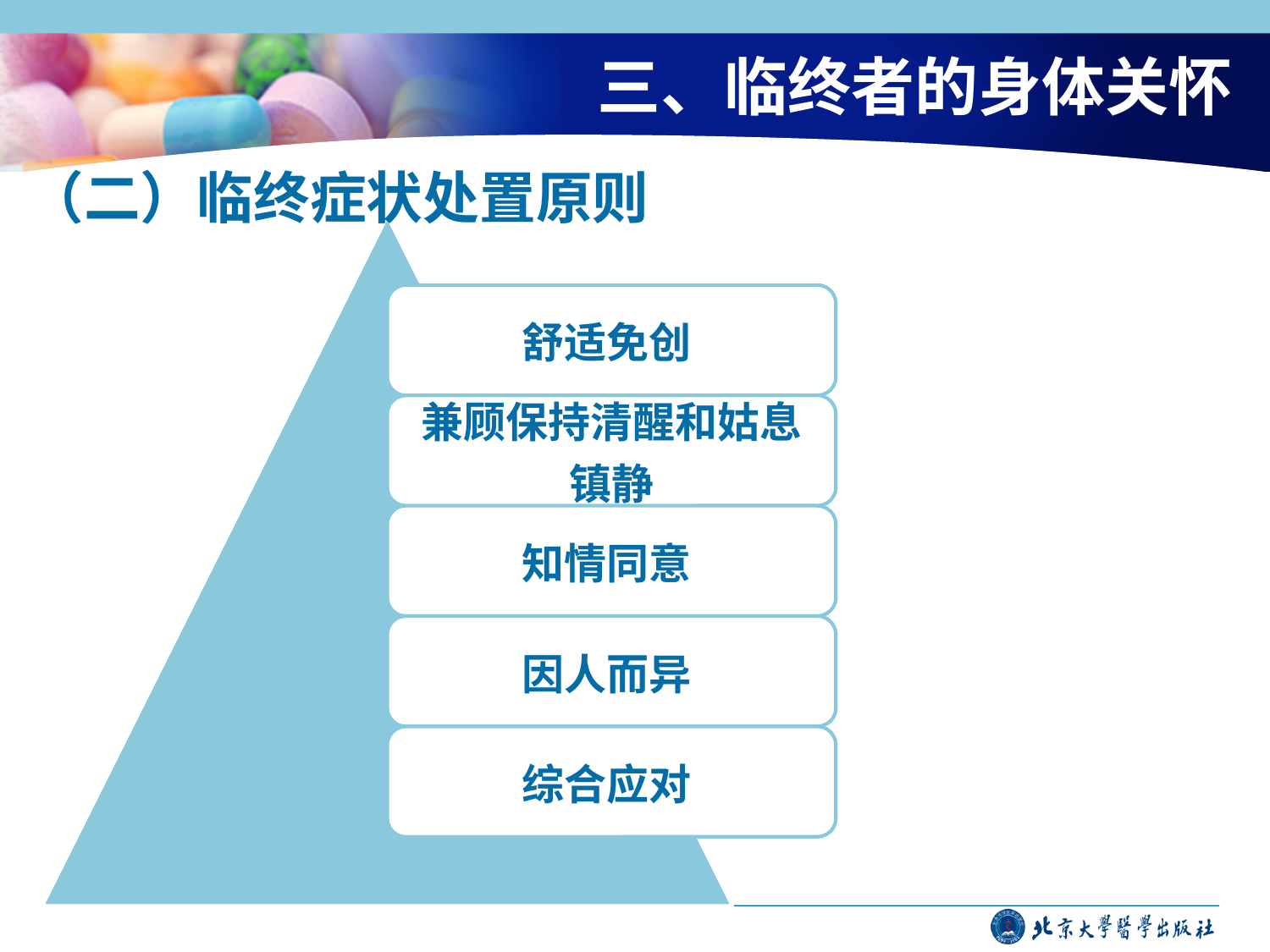

#
三、临终者的身体关怀
（二）临终症状处置原则

舒适免创
兼顾保持清醒和姑息镇静
知情同意
因人而异
综合应对